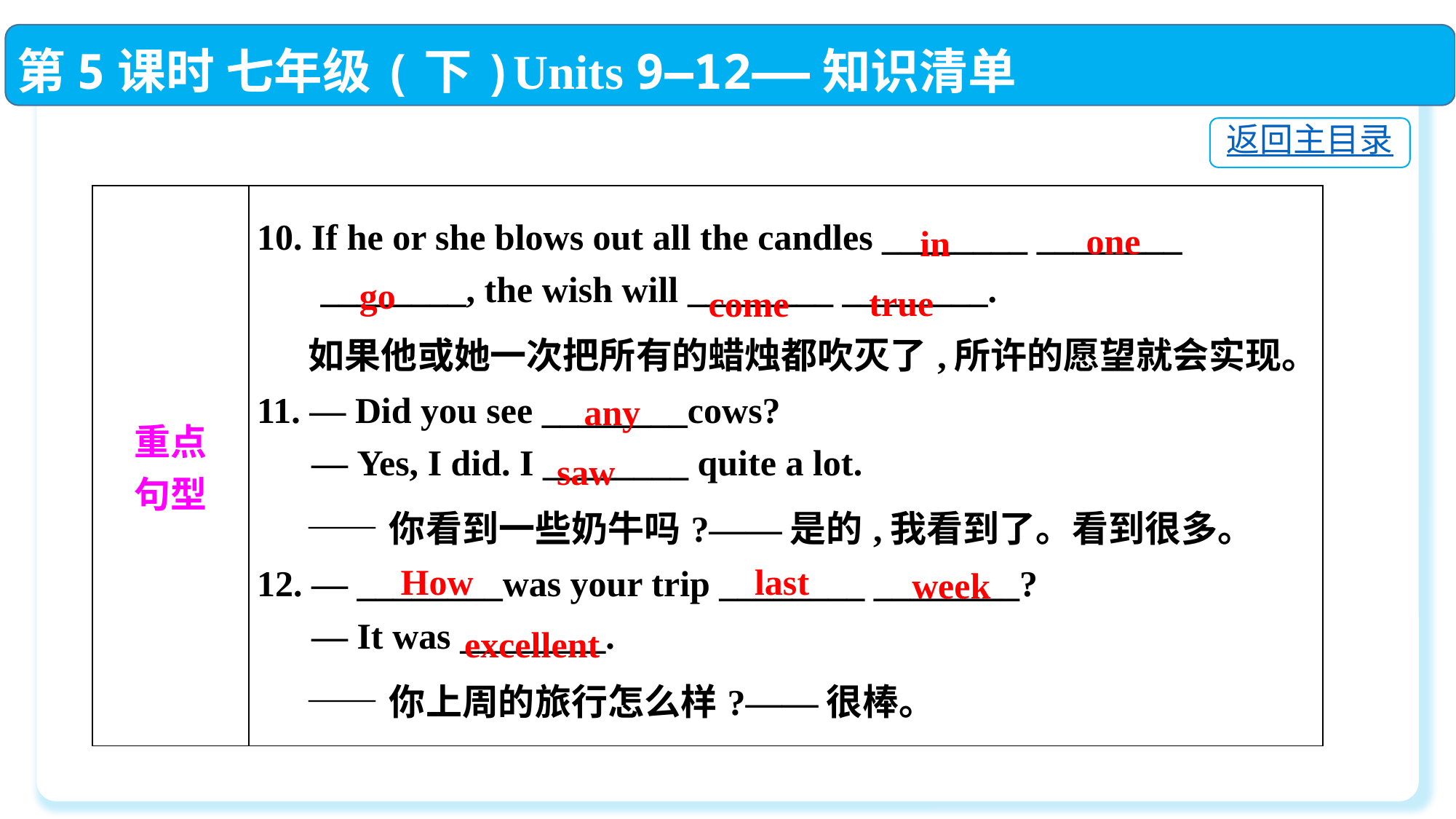

第5课时 七年级(下)Units 9—12——知识清单

返回主目录
| 重点 句型 | 10. If he or she blows out all the candles \_\_\_\_\_\_\_\_ \_\_\_\_\_\_\_\_ \_\_\_\_\_\_\_\_, the wish will \_\_\_\_\_\_\_\_ \_\_\_\_\_\_\_\_.  如果他或她一次把所有的蜡烛都吹灭了,所许的愿望就会实现。 11. — Did you see \_\_\_\_\_\_\_\_cows?  — Yes, I did. I \_\_\_\_\_\_\_\_ quite a lot.  ——你看到一些奶牛吗?——是的,我看到了。看到很多。 12. — \_\_\_\_\_\_\_\_was your trip \_\_\_\_\_\_\_\_ \_\_\_\_\_\_\_\_?  — It was \_\_\_\_\_\_\_\_.  ——你上周的旅行怎么样?——很棒。 |
| --- | --- |
one
in
go
true
come
any
saw
How
last
week
excellent